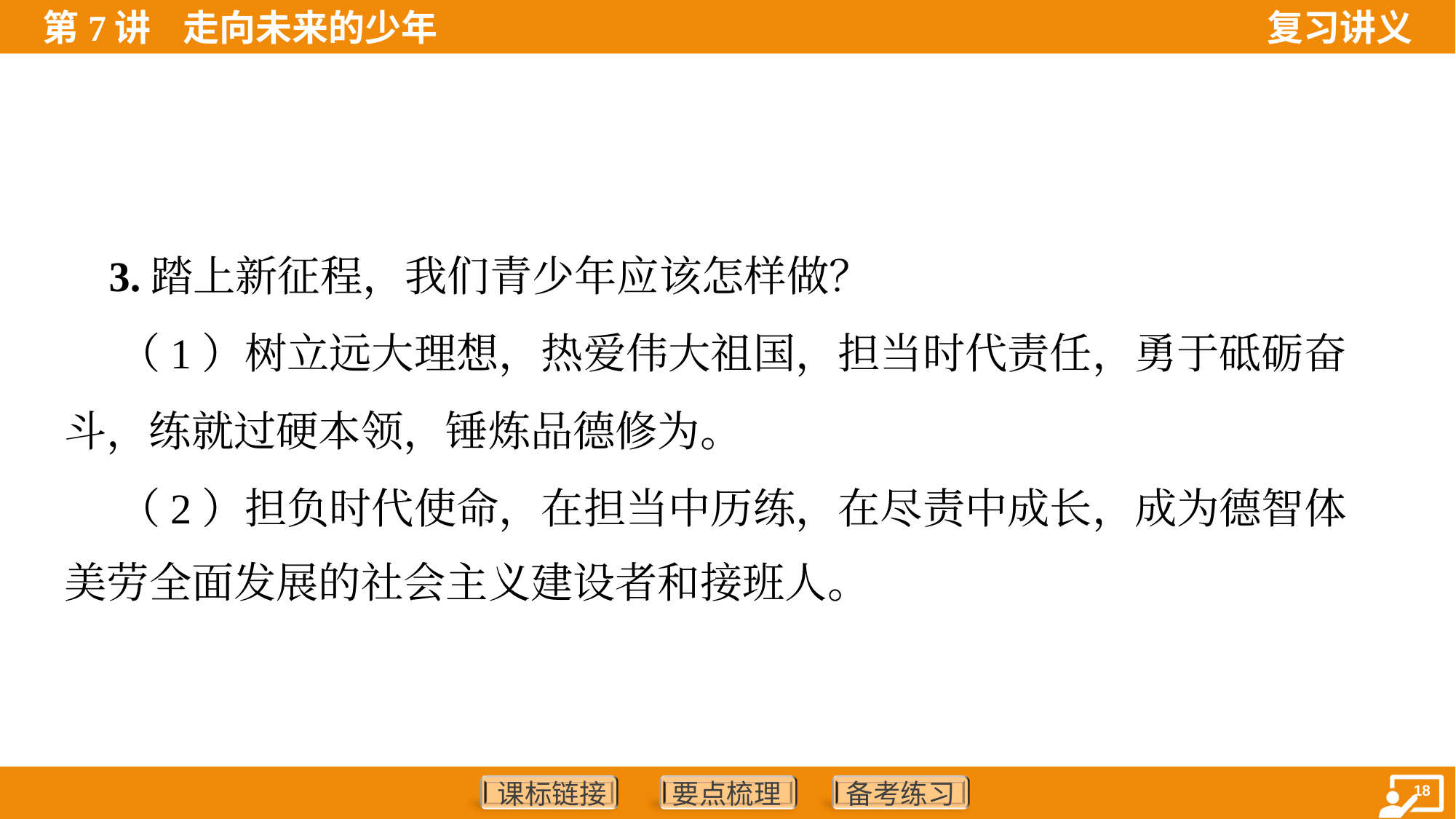

3.踏上新征程，我们青少年应该怎样做？
    （1）树立远大理想，热爱伟大祖国，担当时代责任，勇于砥砺奋
斗，练就过硬本领，锤炼品德修为。
    （2）担负时代使命，在担当中历练，在尽责中成长，成为德智体
美劳全面发展的社会主义建设者和接班人。